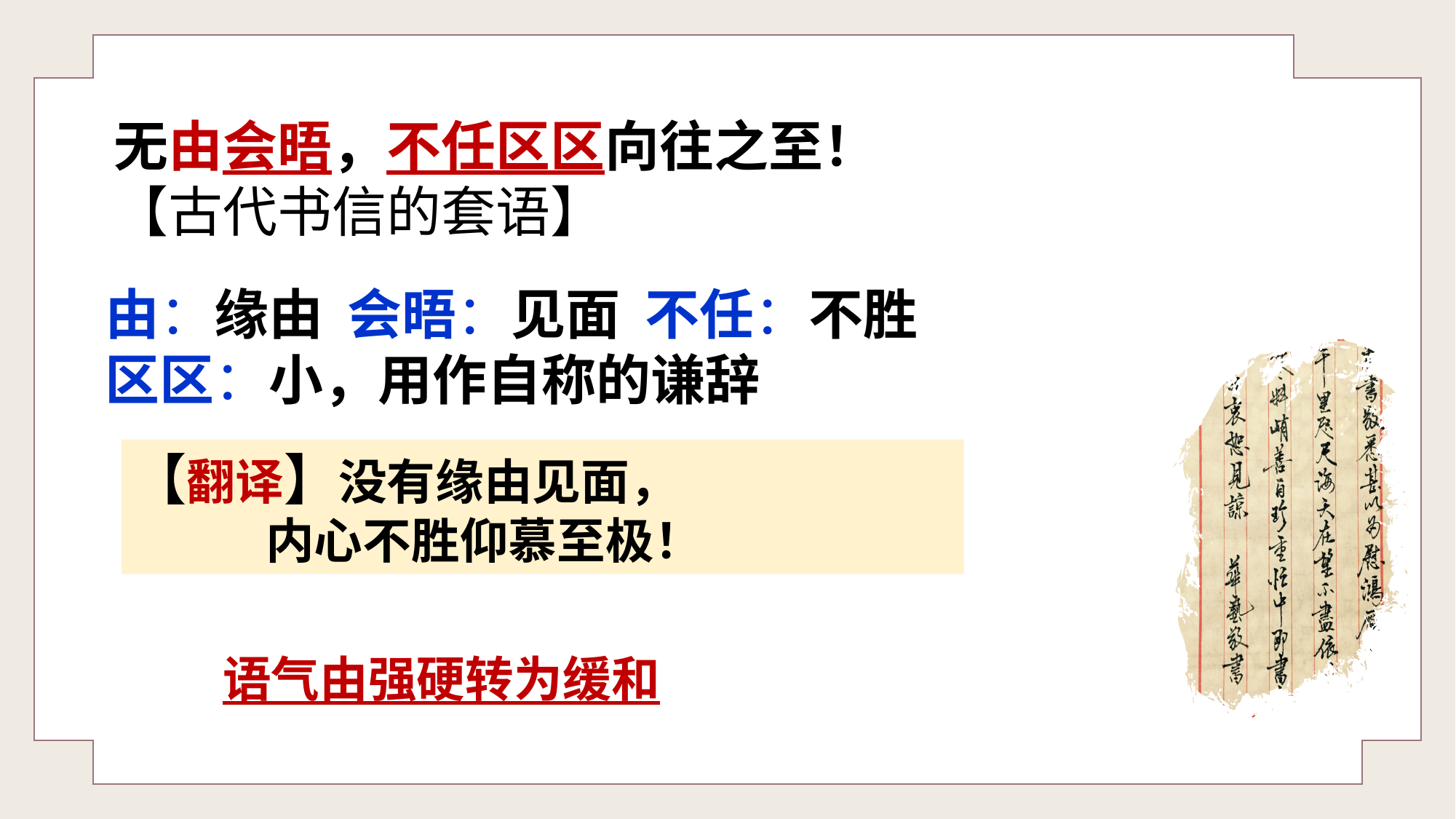

无由会晤，不任区区向往之至！
无由会晤，不任区区向往之至！
【古代书信的套语】
由：缘由  会晤：见面  不任：不胜
区区：小，用作自称的谦辞

【翻译】没有缘由见面，
           内心不胜仰慕至极！
语气由强硬转为缓和